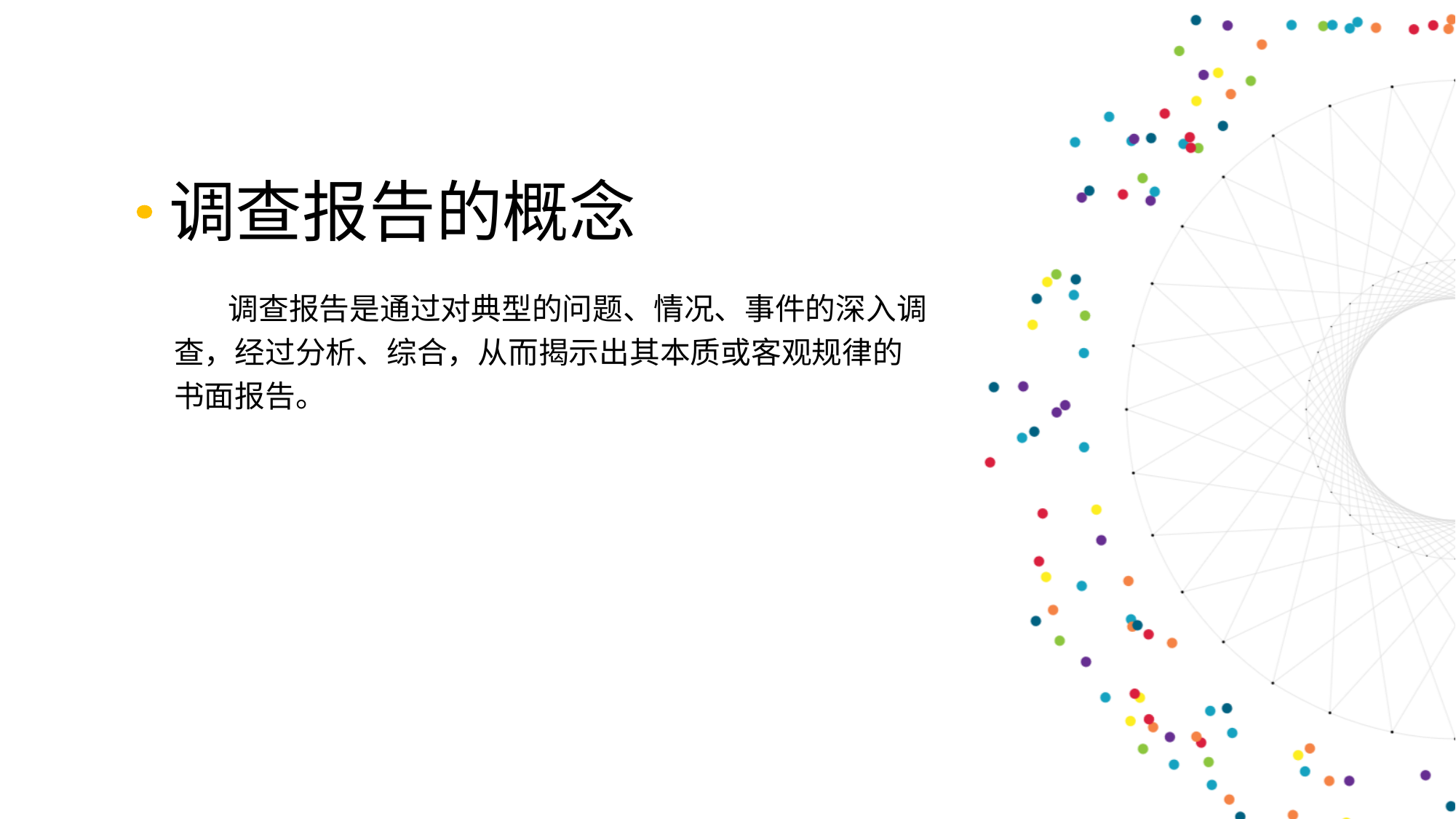

调查报告的概念

       调查报告是通过对典型的问题、情况、事件的深入调查，经过分析、综合，从而揭示出其本质或客观规律的书面报告。